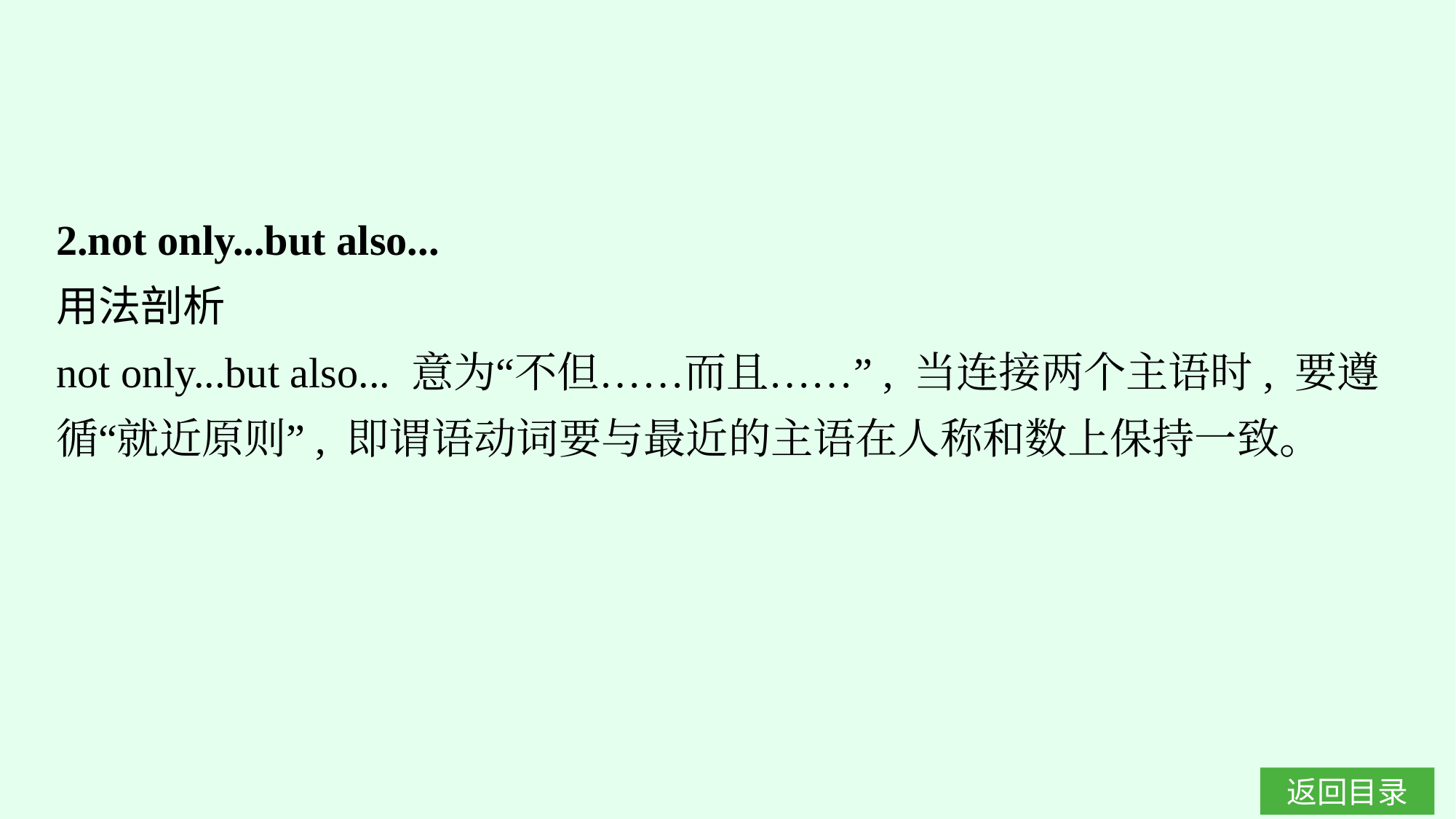

2.not only...but also...
用法剖析
not only...but also... 意为“不但……而且……”, 当连接两个主语时, 要遵循“就近原则”, 即谓语动词要与最近的主语在人称和数上保持一致。